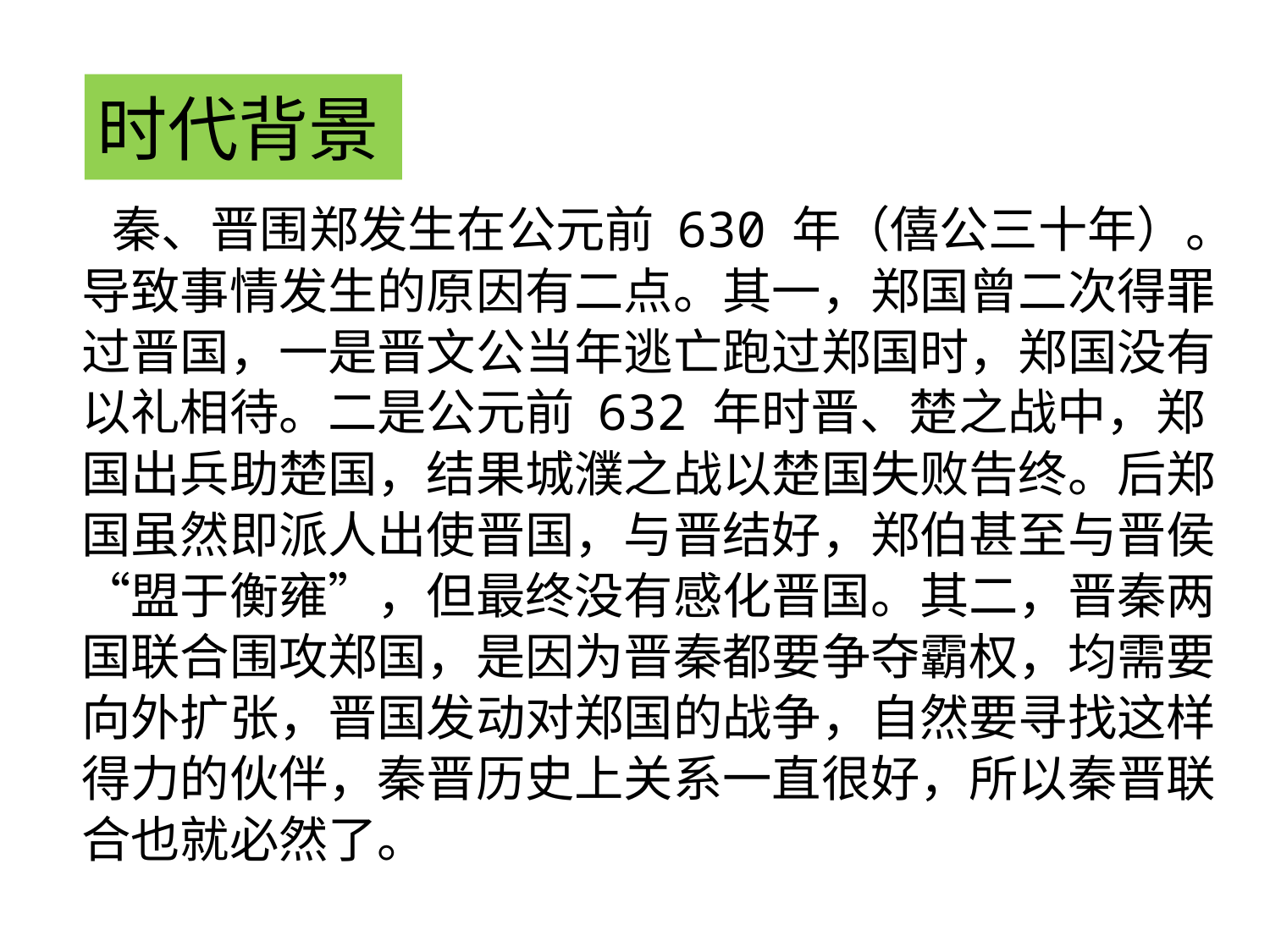

时代背景
      秦、晋围郑发生在公元前 630 年（僖公三十年）。导致事情发生的原因有二点。其一，郑国曾二次得罪过晋国，一是晋文公当年逃亡跑过郑国时，郑国没有以礼相待。二是公元前 632 年时晋、楚之战中，郑国出兵助楚国，结果城濮之战以楚国失败告终。后郑国虽然即派人出使晋国，与晋结好，郑伯甚至与晋侯“盟于衡雍”，但最终没有感化晋国。其二，晋秦两国联合围攻郑国，是因为晋秦都要争夺霸权，均需要向外扩张，晋国发动对郑国的战争，自然要寻找这样得力的伙伴，秦晋历史上关系一直很好，所以秦晋联合也就必然了。